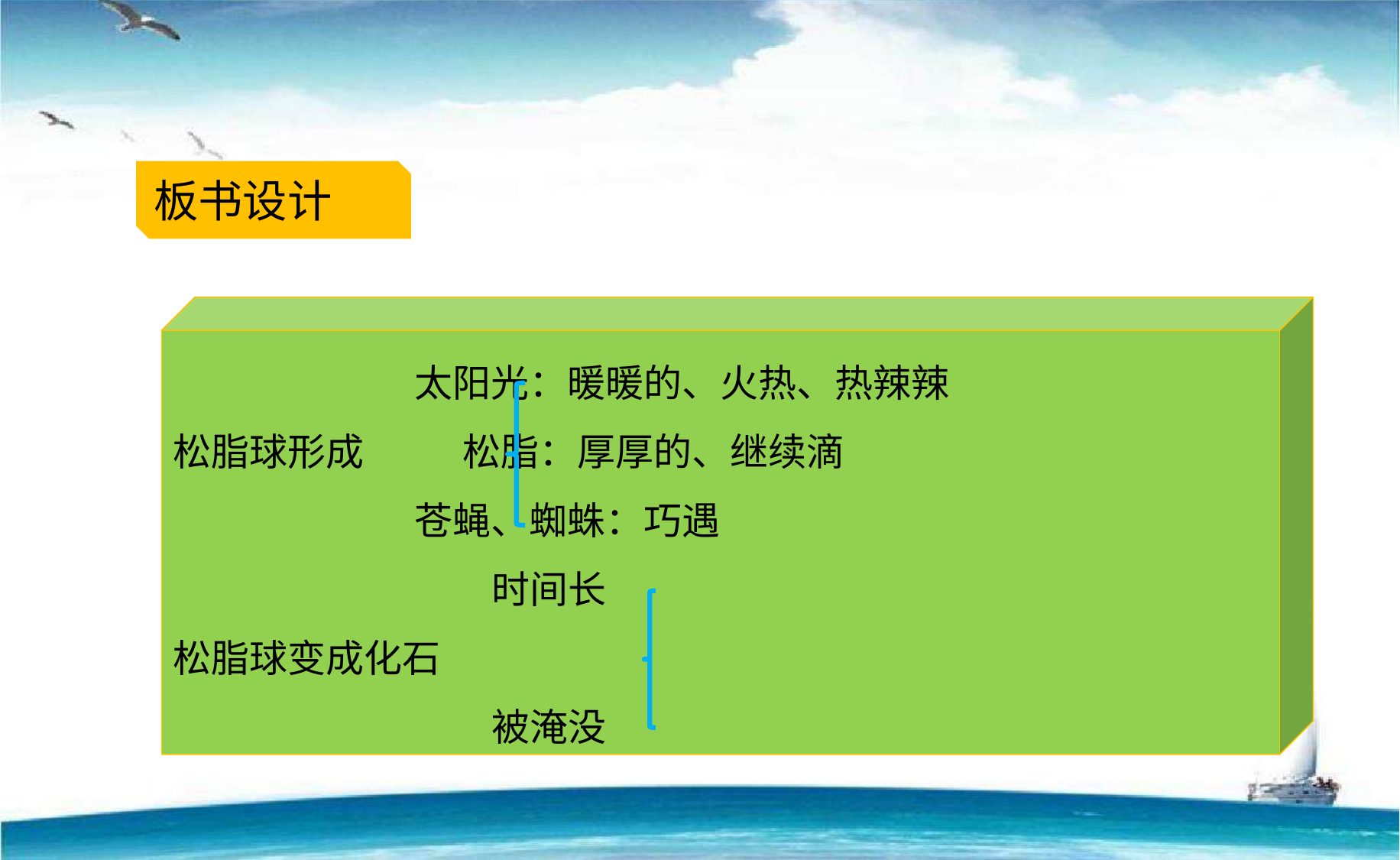

板书设计
                           太阳光：暖暖的、火热、热辣辣
松脂球形成　       松脂：厚厚的、继续滴
                           苍蝇、蜘蛛：巧遇
                                    时间长
松脂球变成化石
                                    被淹没